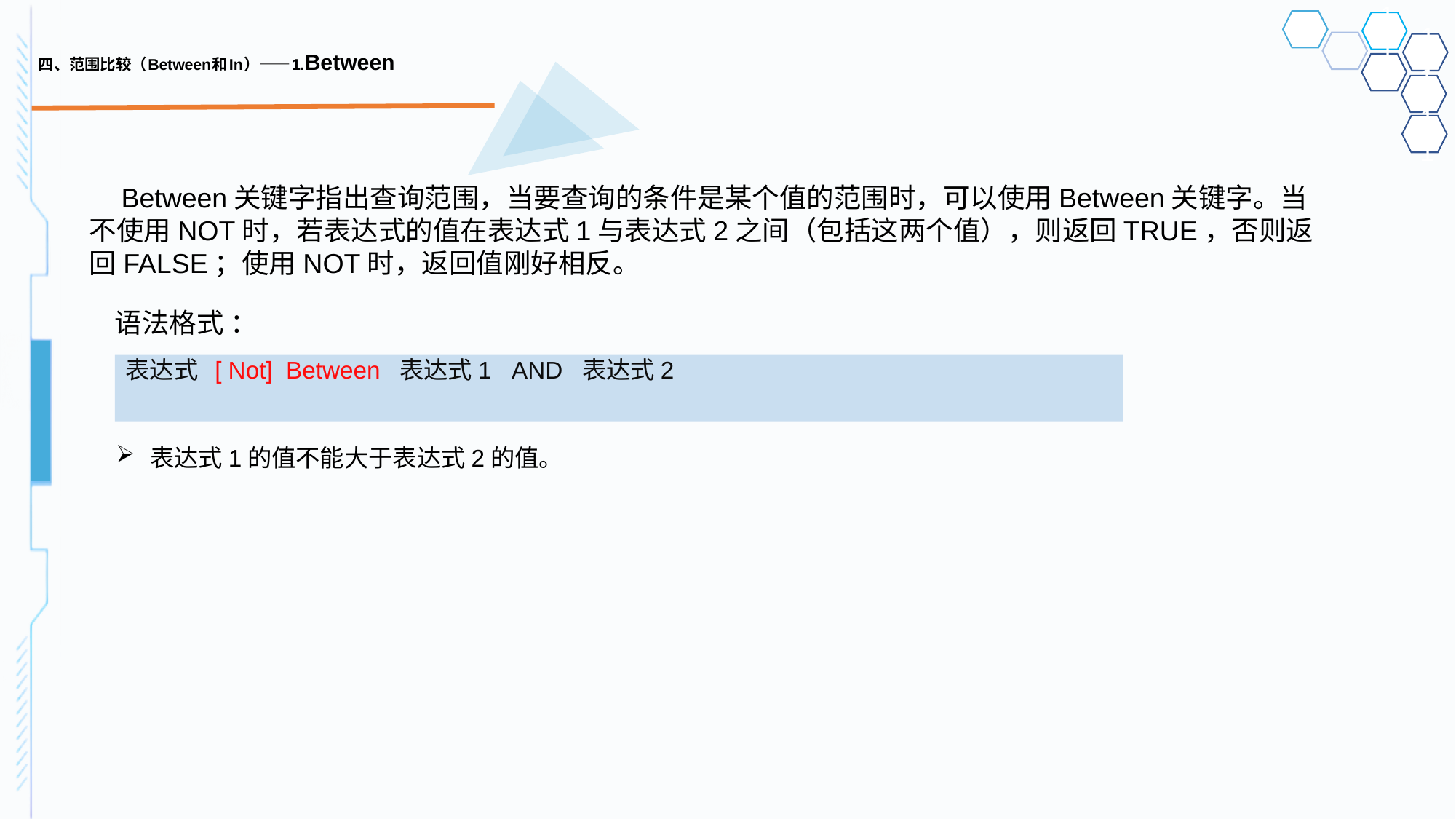

# 四、范围比较（Between和In）——1.Between

Between关键字指出查询范围，当要查询的条件是某个值的范围时，可以使用Between关键字。当不使用NOT时，若表达式的值在表达式1与表达式2之间（包括这两个值），则返回TRUE，否则返回FALSE；使用NOT时，返回值刚好相反。
语法格式 ：
表达式  [ Not]  Between  表达式1   AND  表达式2
表达式1的值不能大于表达式2的值。